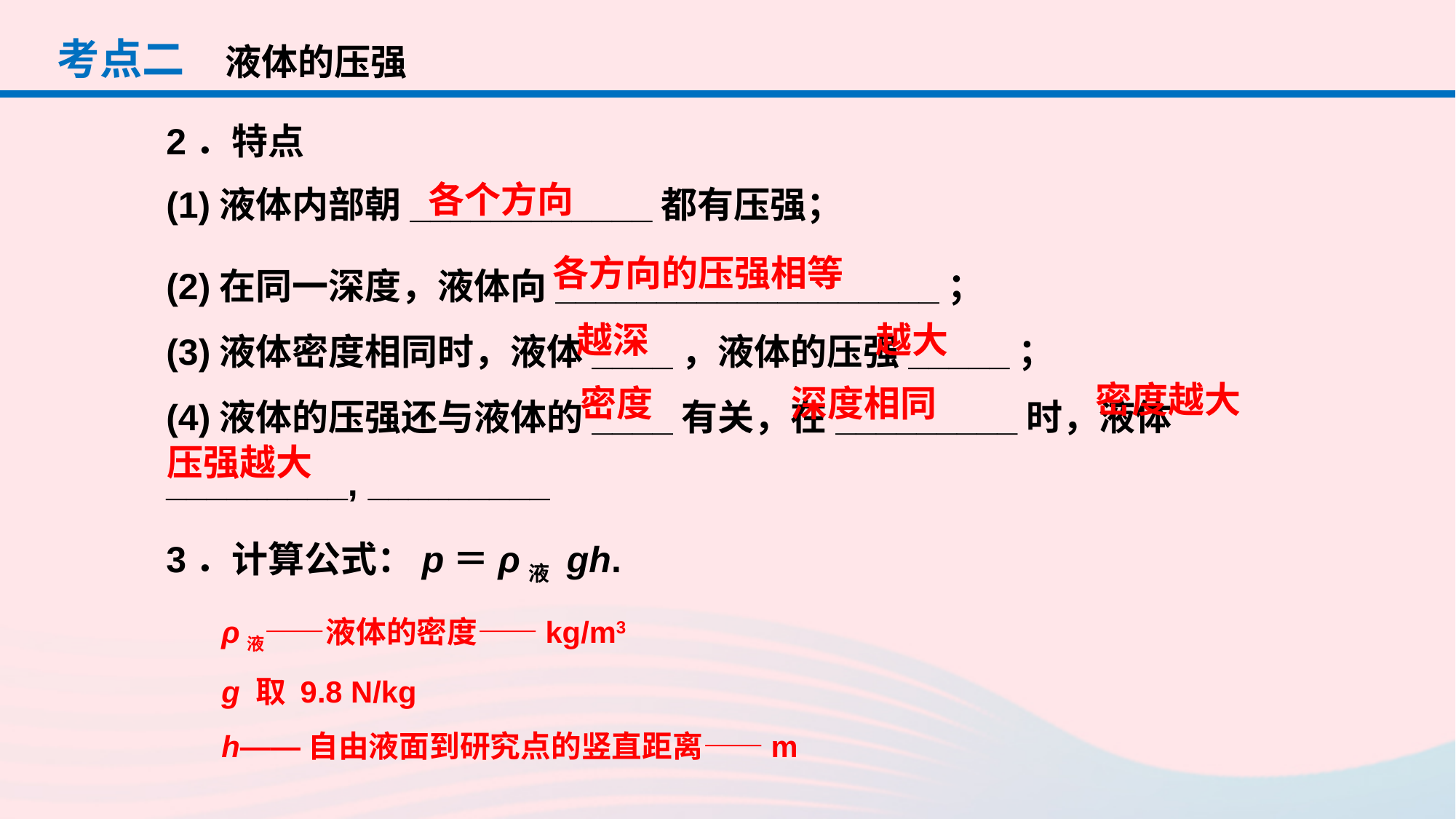

考点二
液体的压强
2．特点
各个方向
(1)液体内部朝____________都有压强；
(2)在同一深度，液体向___________________；
(3)液体密度相同时，液体____，液体的压强_____；
(4)液体的压强还与液体的____有关，在_________时，液体_________, _________
各方向的压强相等
越大
越深
深度相同
密度
密度越大
压强越大
3．计算公式：p＝ρ液 gh.
ρ液——液体的密度——kg/m3
g 取 9.8 N/kg
h——自由液面到研究点的竖直距离——m